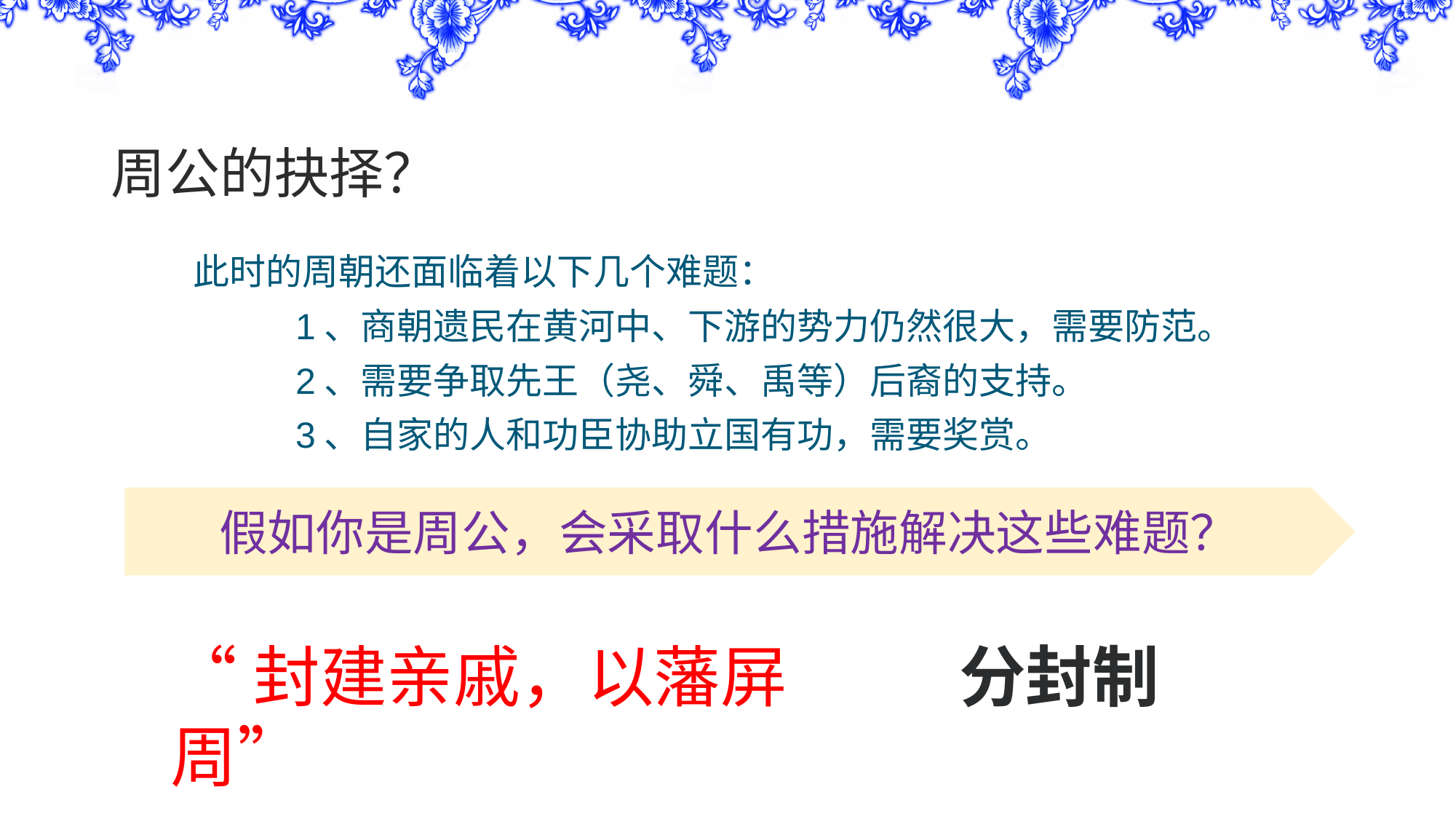

# 周公的抉择？
此时的周朝还面临着以下几个难题：
          1、商朝遗民在黄河中、下游的势力仍然很大，需要防范。
          2、需要争取先王（尧、舜、禹等）后裔的支持。
          3、自家的人和功臣协助立国有功，需要奖赏。
假如你是周公，会采取什么措施解决这些难题？
“封建亲戚，以藩屏周”
分封制